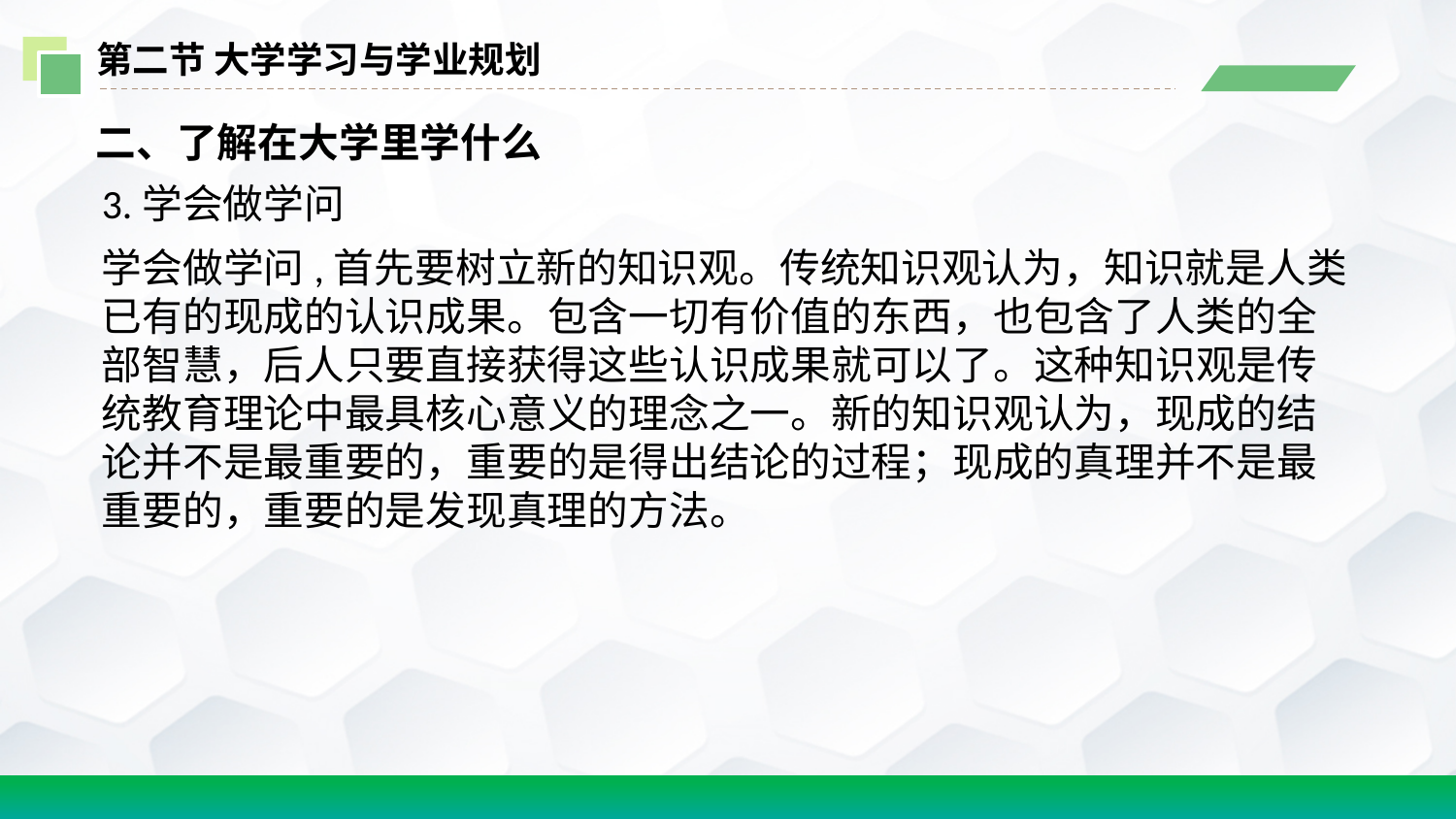

第二节 大学学习与学业规划
二、了解在大学里学什么
3.学会做学问
学会做学问,首先要树立新的知识观。传统知识观认为，知识就是人类已有的现成的认识成果。包含一切有价值的东西，也包含了人类的全部智慧，后人只要直接获得这些认识成果就可以了。这种知识观是传统教育理论中最具核心意义的理念之一。新的知识观认为，现成的结论并不是最重要的，重要的是得出结论的过程；现成的真理并不是最重要的，重要的是发现真理的方法。